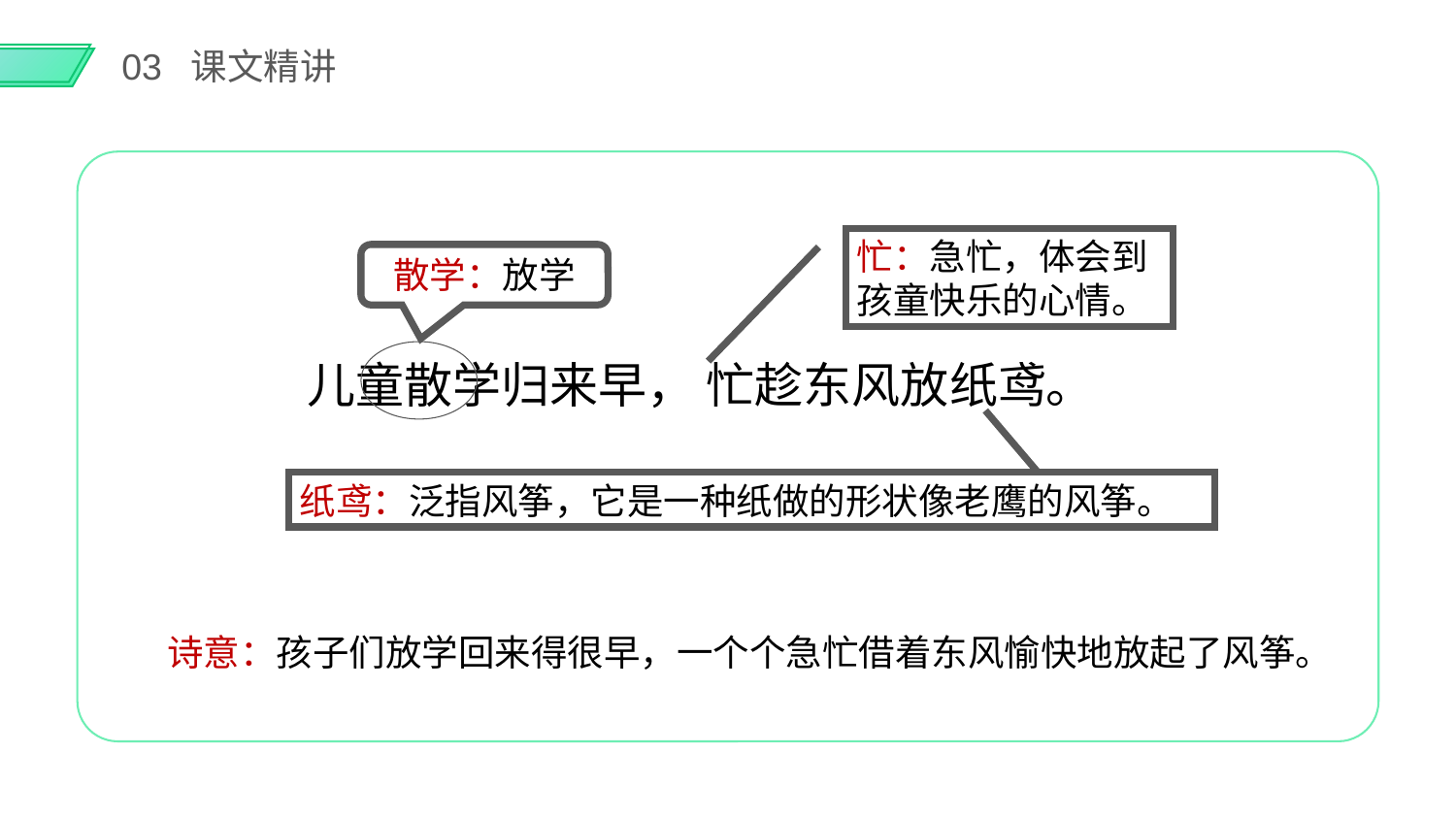

03  课文精讲
忙：急忙，体会到孩童快乐的心情。
散学：放学

儿童散学归来早， 忙趁东风放纸鸢。
纸鸢：泛指风筝，它是一种纸做的形状像老鹰的风筝。
诗意：孩子们放学回来得很早，一个个急忙借着东风愉快地放起了风筝。